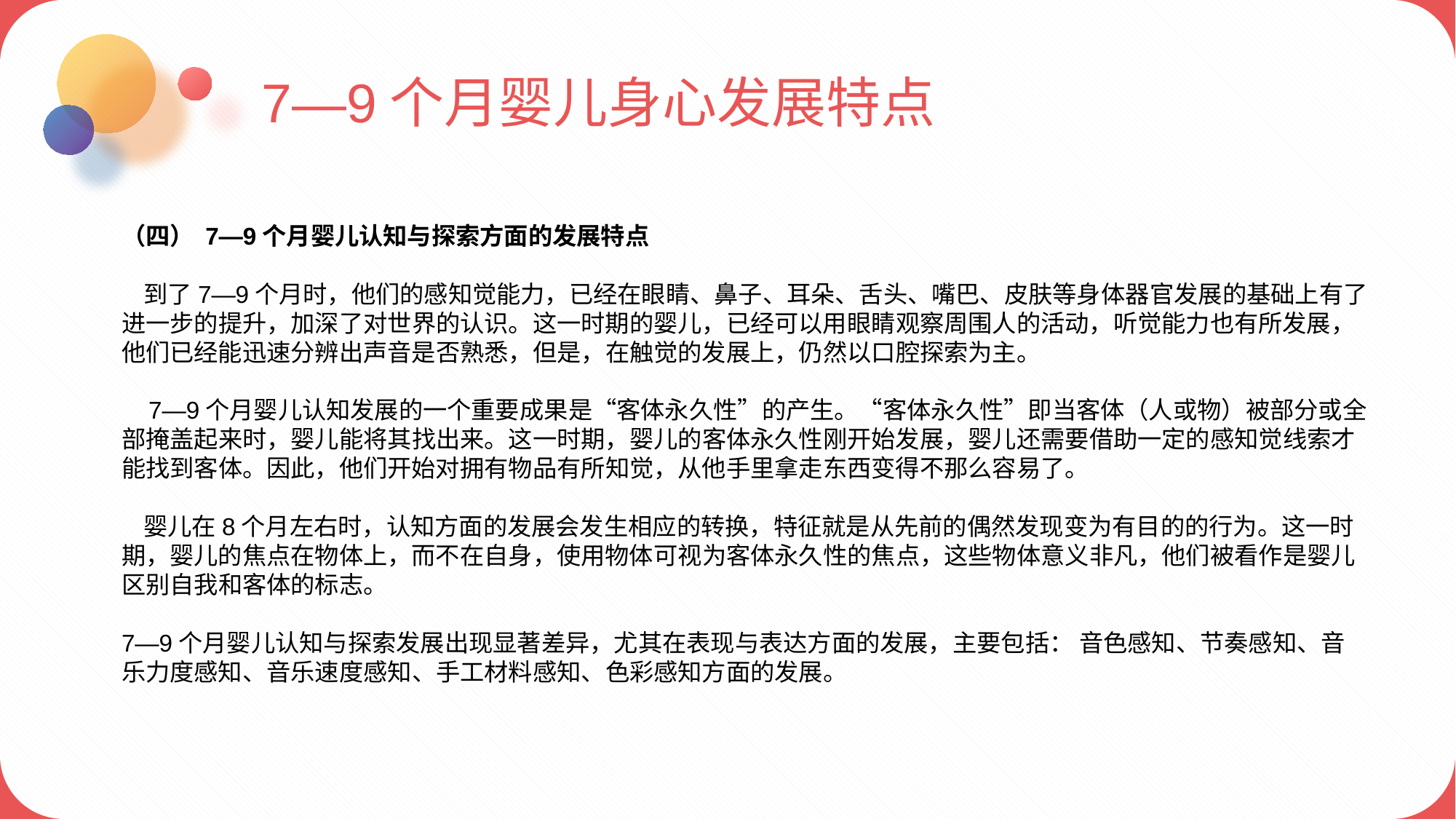

7—9个月婴儿身心发展特点

（四） 7—9个月婴儿认知与探索方面的发展特点

   到了7—9个月时，他们的感知觉能力，已经在眼睛、鼻子、耳朵、舌头、嘴巴、皮肤等身体器官发展的基础上有了进一步的提升，加深了对世界的认识。这一时期的婴儿，已经可以用眼睛观察周围人的活动，听觉能力也有所发展，他们已经能迅速分辨出声音是否熟悉，但是，在触觉的发展上，仍然以口腔探索为主。

    7—9个月婴儿认知发展的一个重要成果是“客体永久性”的产生。“客体永久性”即当客体（人或物）被部分或全部掩盖起来时，婴儿能将其找出来。这一时期，婴儿的客体永久性刚开始发展，婴儿还需要借助一定的感知觉线索才能找到客体。因此，他们开始对拥有物品有所知觉，从他手里拿走东西变得不那么容易了。

   婴儿在8个月左右时，认知方面的发展会发生相应的转换，特征就是从先前的偶然发现变为有目的的行为。这一时期，婴儿的焦点在物体上，而不在自身，使用物体可视为客体永久性的焦点，这些物体意义非凡，他们被看作是婴儿区别自我和客体的标志。

7—9个月婴儿认知与探索发展出现显著差异，尤其在表现与表达方面的发展，主要包括： 音色感知、节奏感知、音乐力度感知、音乐速度感知、手工材料感知、色彩感知方面的发展。